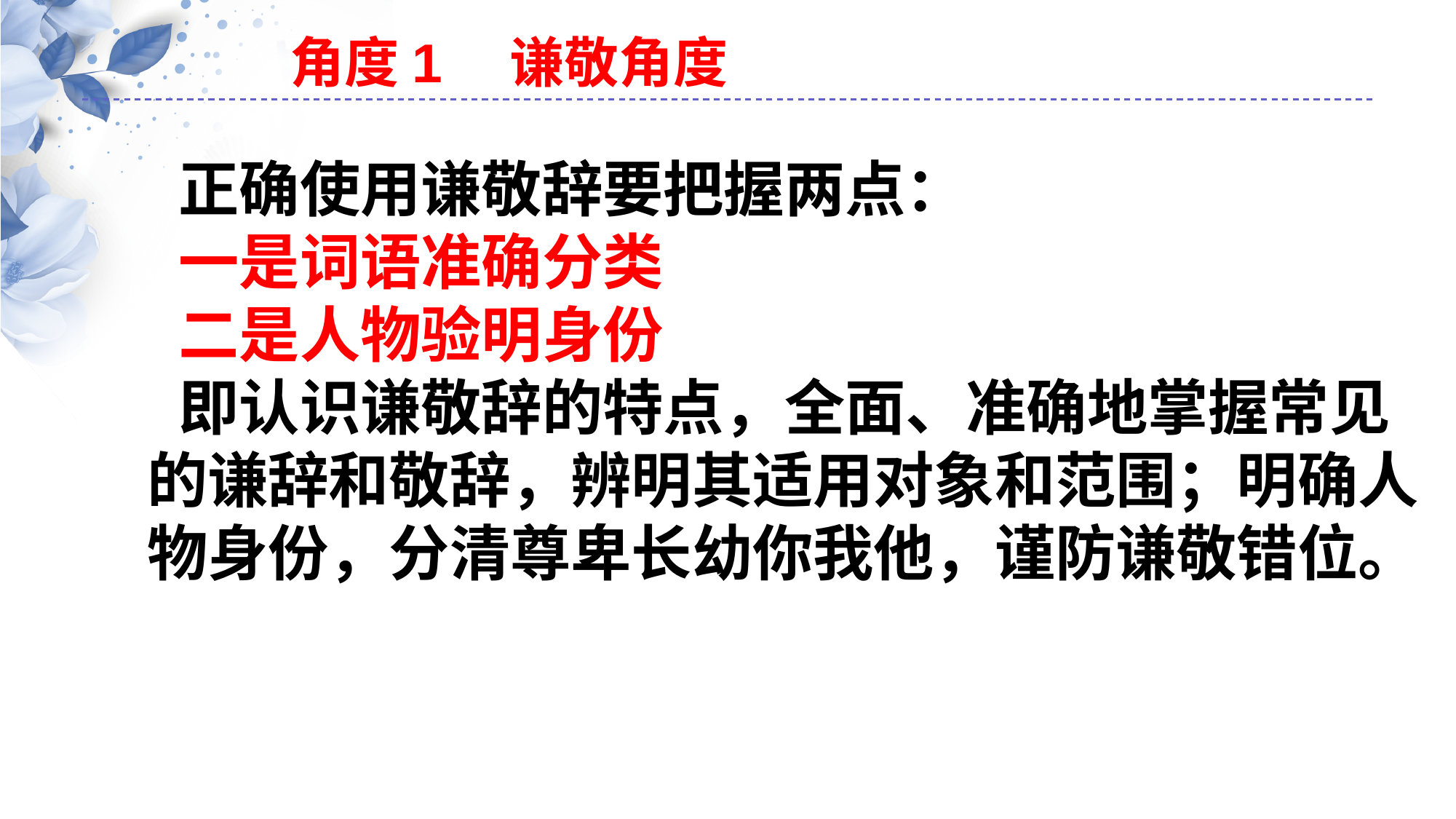

角度1　谦敬角度
正确使用谦敬辞要把握两点：
一是词语准确分类
二是人物验明身份
即认识谦敬辞的特点，全面、准确地掌握常见的谦辞和敬辞，辨明其适用对象和范围；明确人物身份，分清尊卑长幼你我他，谨防谦敬错位。